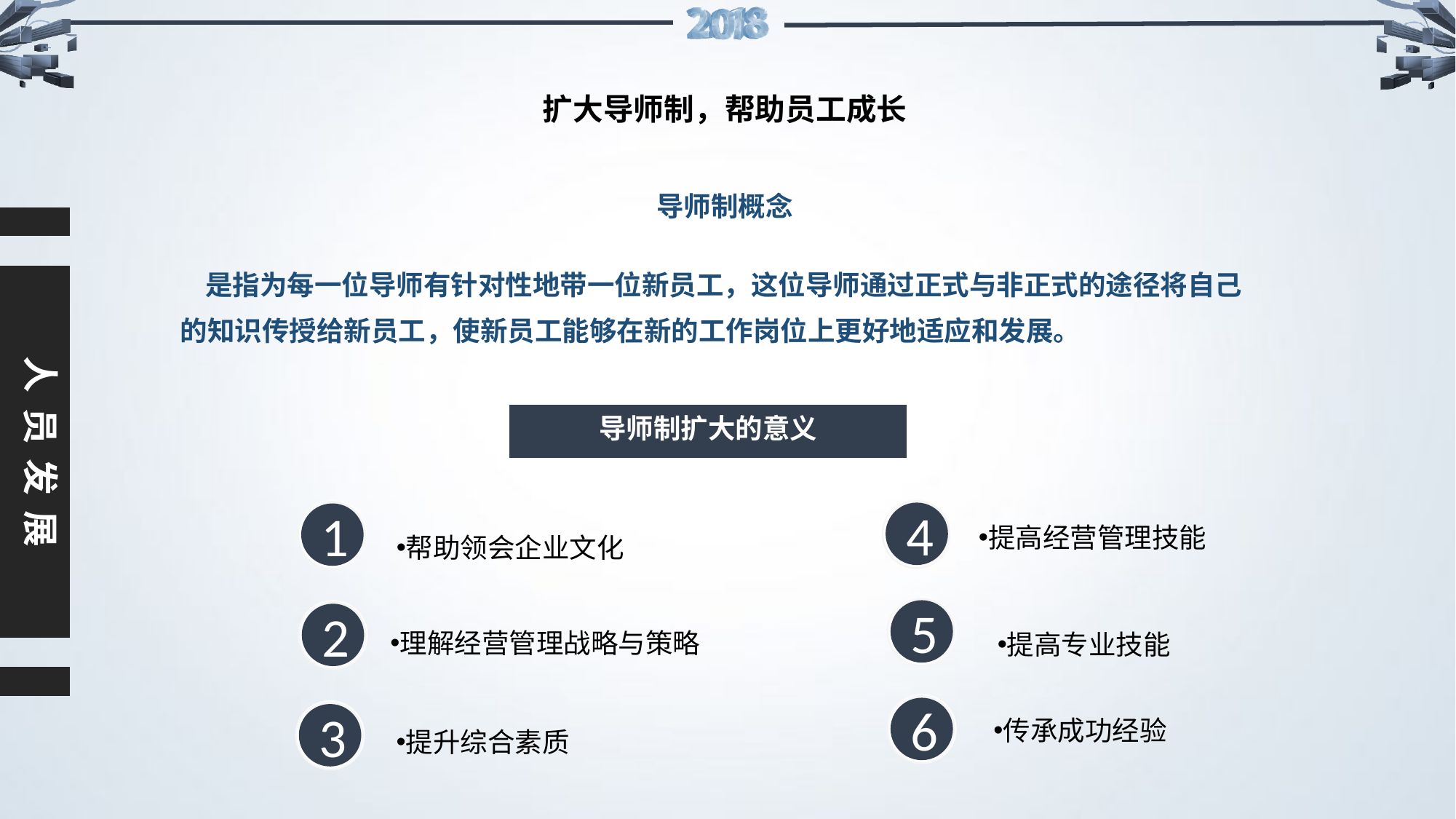

扩大导师制，帮助员工成长
导师制概念

   是指为每一位导师有针对性地带一位新员工，这位导师通过正式与非正式的途径将自己的知识传授给新员工，使新员工能够在新的工作岗位上更好地适应和发展。

人员发展

导师制扩大的意义

4

1
提高经营管理技能
帮助领会企业文化

5

2
理解经营管理战略与策略
提高专业技能

6
传承成功经验

3
提升综合素质